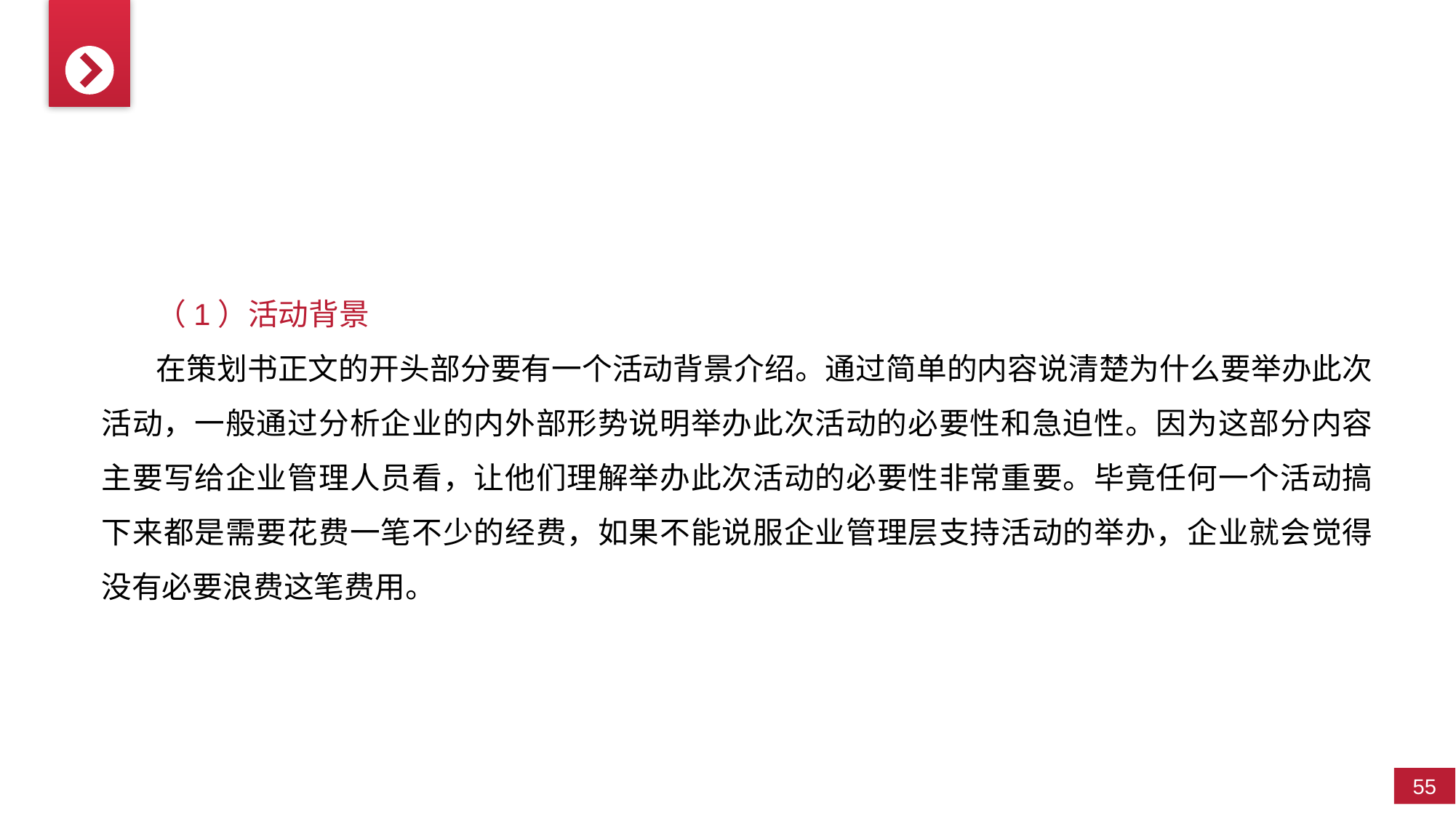

（1）活动背景
在策划书正文的开头部分要有一个活动背景介绍。通过简单的内容说清楚为什么要举办此次活动，一般通过分析企业的内外部形势说明举办此次活动的必要性和急迫性。因为这部分内容主要写给企业管理人员看，让他们理解举办此次活动的必要性非常重要。毕竟任何一个活动搞下来都是需要花费一笔不少的经费，如果不能说服企业管理层支持活动的举办，企业就会觉得没有必要浪费这笔费用。